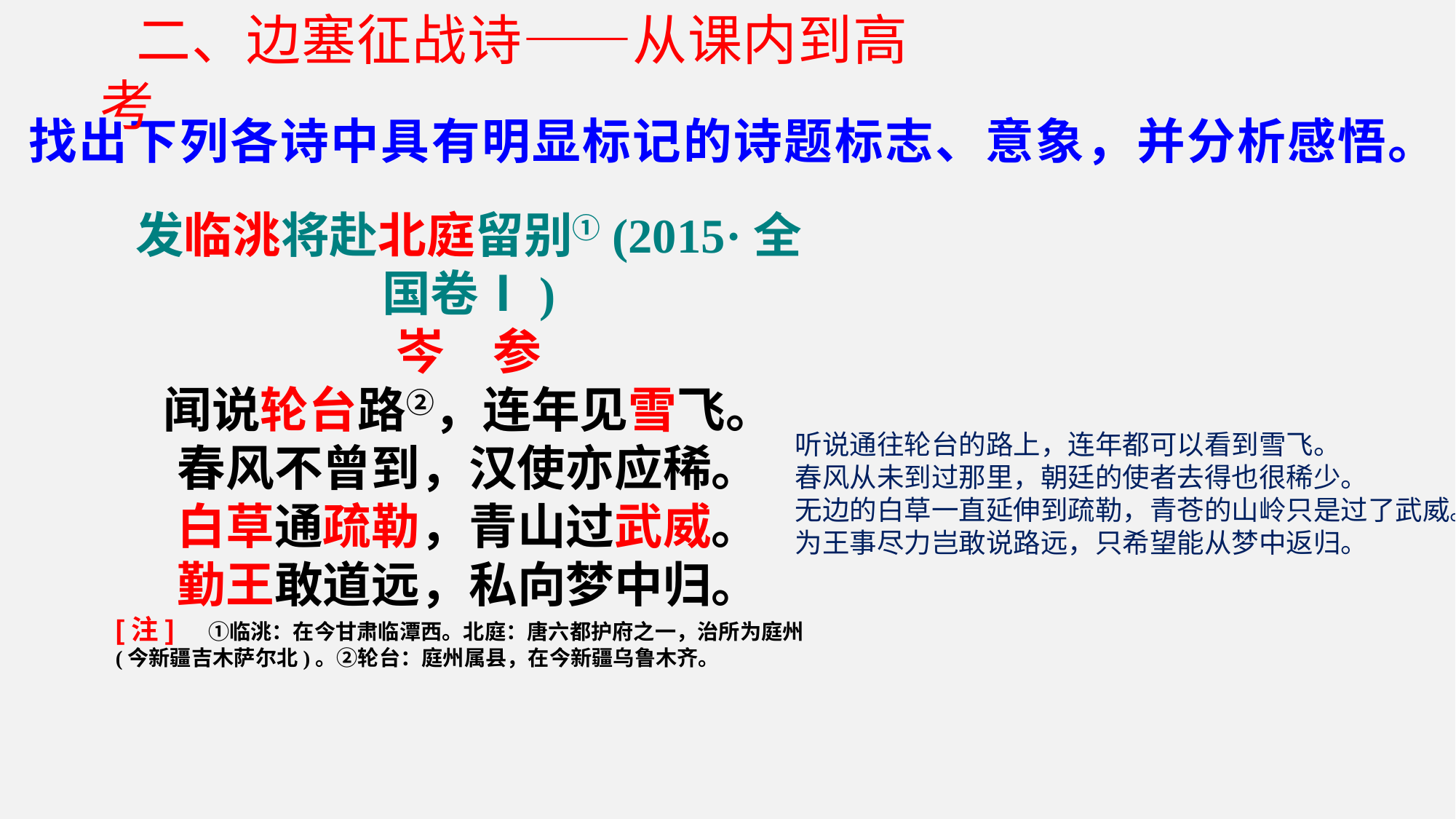

二、边塞征战诗——从课内到高考
找出下列各诗中具有明显标记的诗题标志、意象，并分析感悟。
发临洮将赴北庭留别①(2015·全国卷Ⅰ)
岑　参
闻说轮台路②，连年见雪飞。
春风不曾到，汉使亦应稀。
白草通疏勒，青山过武威。
勤王敢道远，私向梦中归。
[注]　①临洮：在今甘肃临潭西。北庭：唐六都护府之一，治所为庭州(今新疆吉木萨尔北)。②轮台：庭州属县，在今新疆乌鲁木齐。
听说通往轮台的路上，连年都可以看到雪飞。
春风从未到过那里，朝廷的使者去得也很稀少。
无边的白草一直延伸到疏勒，青苍的山岭只是过了武威。
为王事尽力岂敢说路远，只希望能从梦中返归。